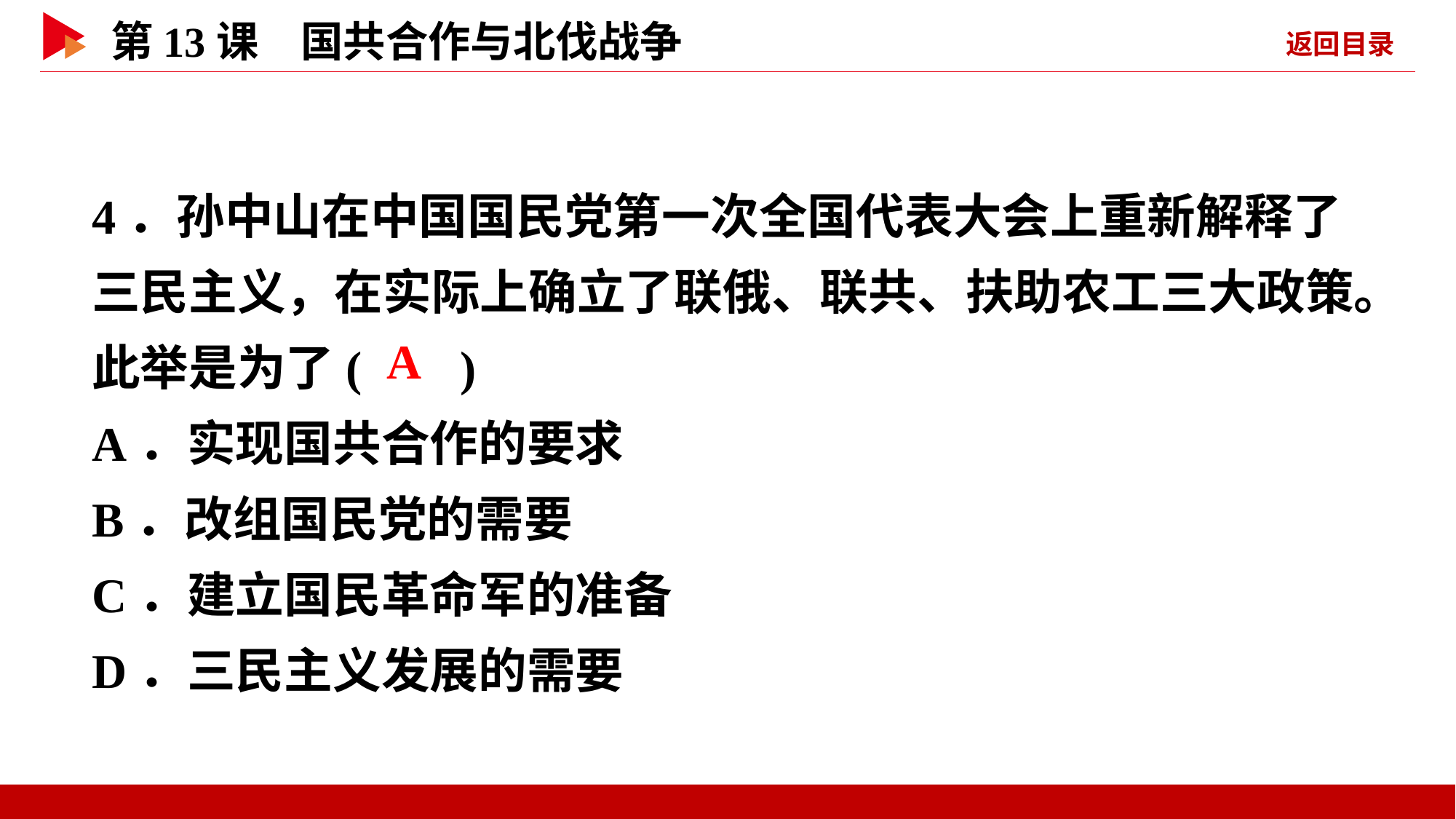

4．孙中山在中国国民党第一次全国代表大会上重新解释了三民主义，在实际上确立了联俄、联共、扶助农工三大政策。此举是为了(        )
A．实现国共合作的要求
B．改组国民党的需要
C．建立国民革命军的准备
D．三民主义发展的需要
   A